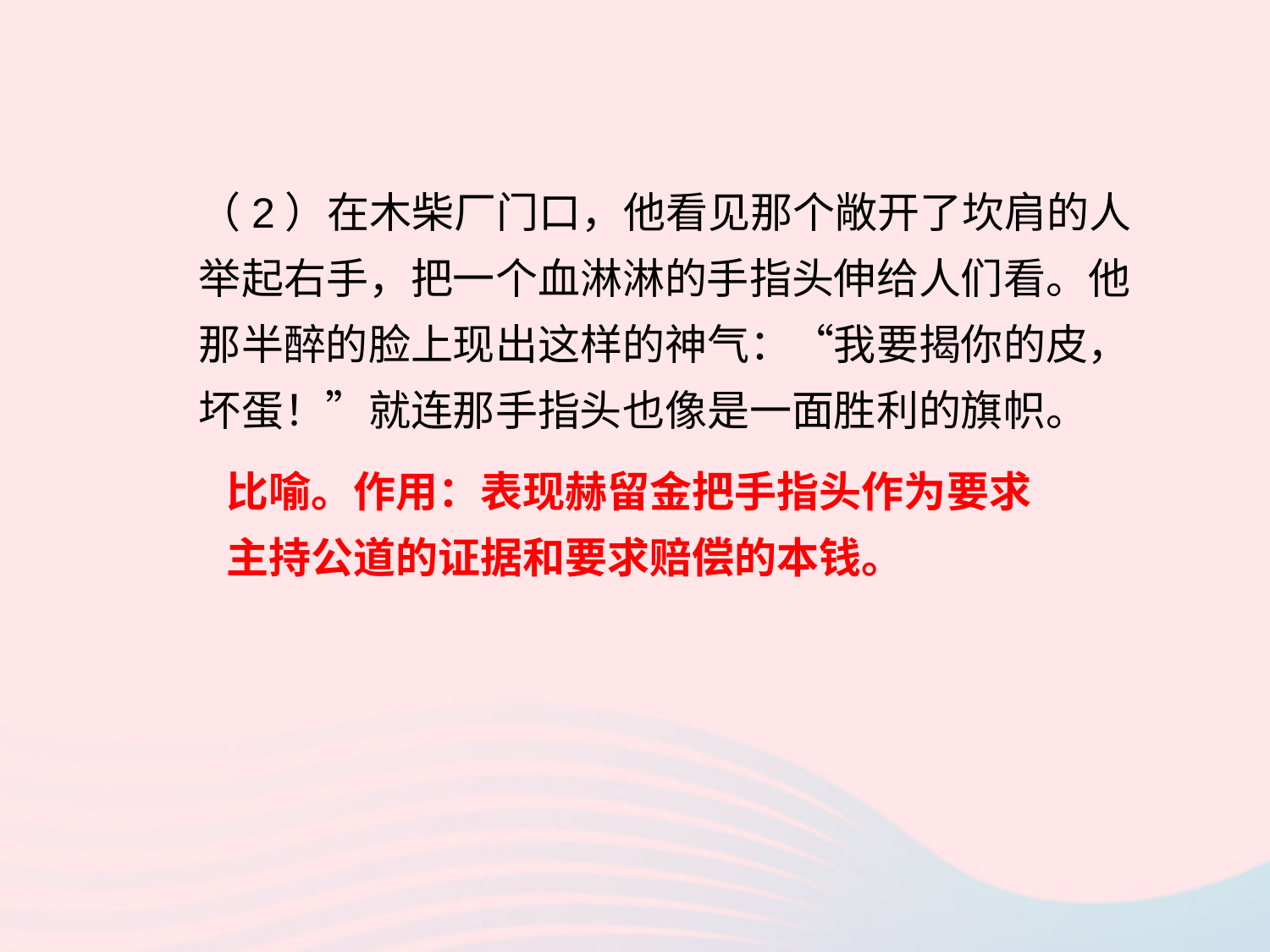

（2）在木柴厂门口，他看见那个敞开了坎肩的人举起右手，把一个血淋淋的手指头伸给人们看。他那半醉的脸上现出这样的神气：“我要揭你的皮，坏蛋！”就连那手指头也像是一面胜利的旗帜。
比喻。作用：表现赫留金把手指头作为要求主持公道的证据和要求赔偿的本钱。